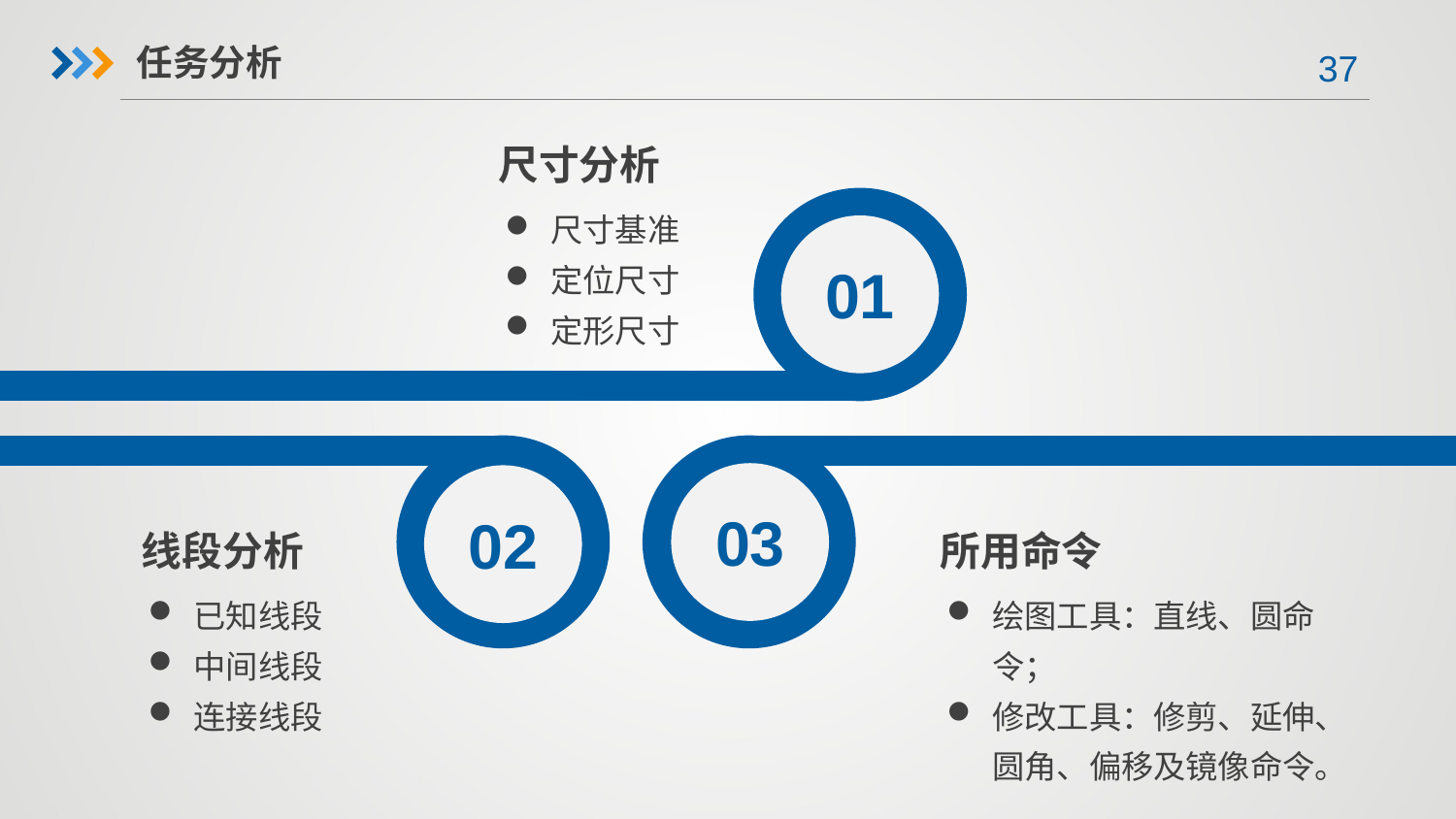

任务分析
尺寸分析

01
尺寸基准
定位尺寸
定形尺寸

02

03
线段分析
所用命令
已知线段
中间线段
连接线段
绘图工具：直线、圆命令；
修改工具：修剪、延伸、圆角、偏移及镜像命令。